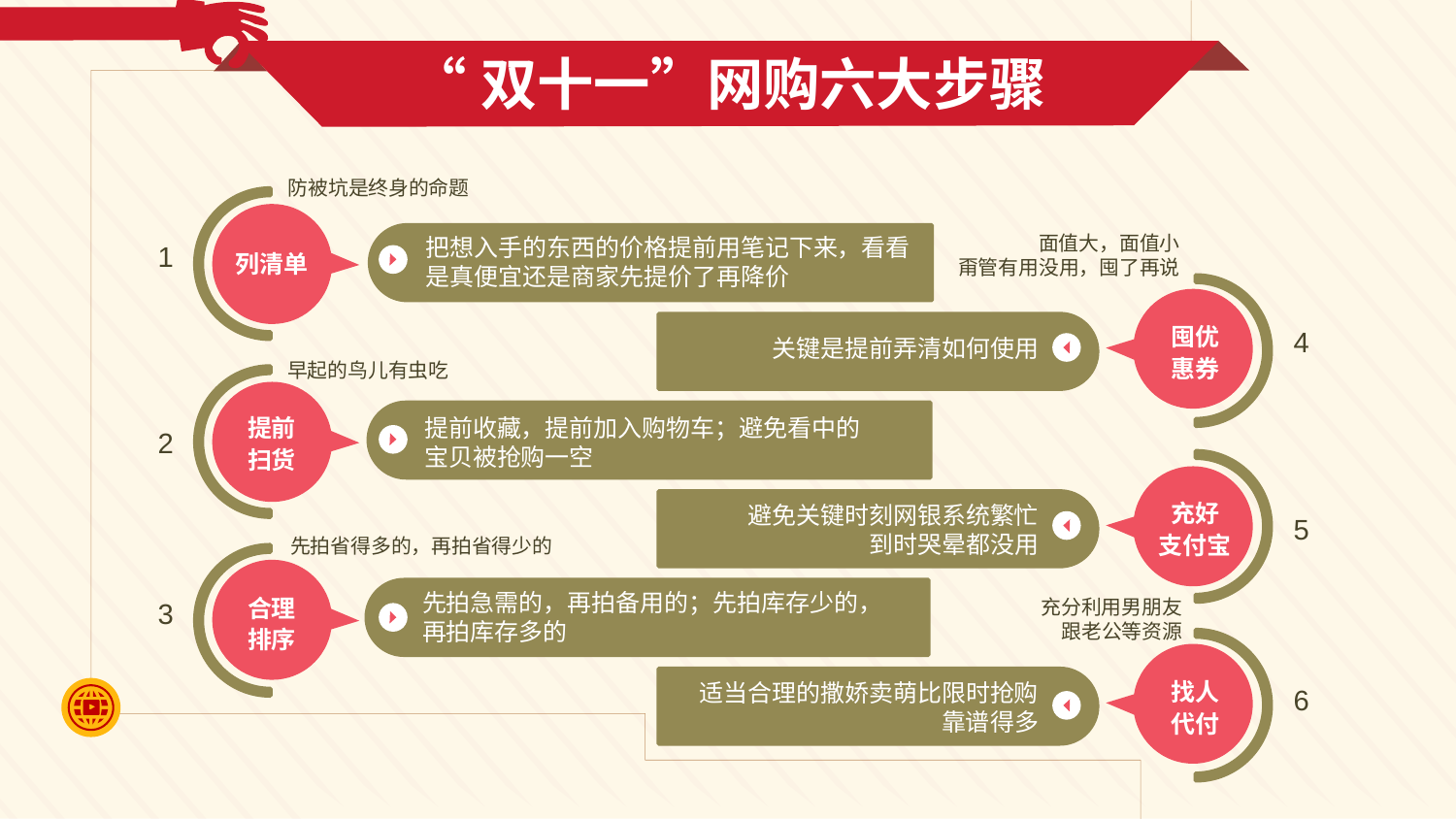

“双十一”网购六大步骤

防被坑是终身的命题

面值大，面值小
甭管有用没用，囤了再说

把想入手的东西的价格提前用笔记下来，看看
是真便宜还是商家先提价了再降价
1
列清单

囤优
惠券

4
关键是提前弄清如何使用

早起的鸟儿有虫吃

提前
扫货
提前收藏，提前加入购物车；避免看中的宝贝被抢购一空
2

充好
支付宝

避免关键时刻网银系统繁忙
到时哭晕都没用
5
先拍省得多的，再拍省得少的

先拍急需的，再拍备用的；先拍库存少的，
再拍库存多的
合理
排序
充分利用男朋友
跟老公等资源
3

找人
代付

适当合理的撒娇卖萌比限时抢购
靠谱得多
6